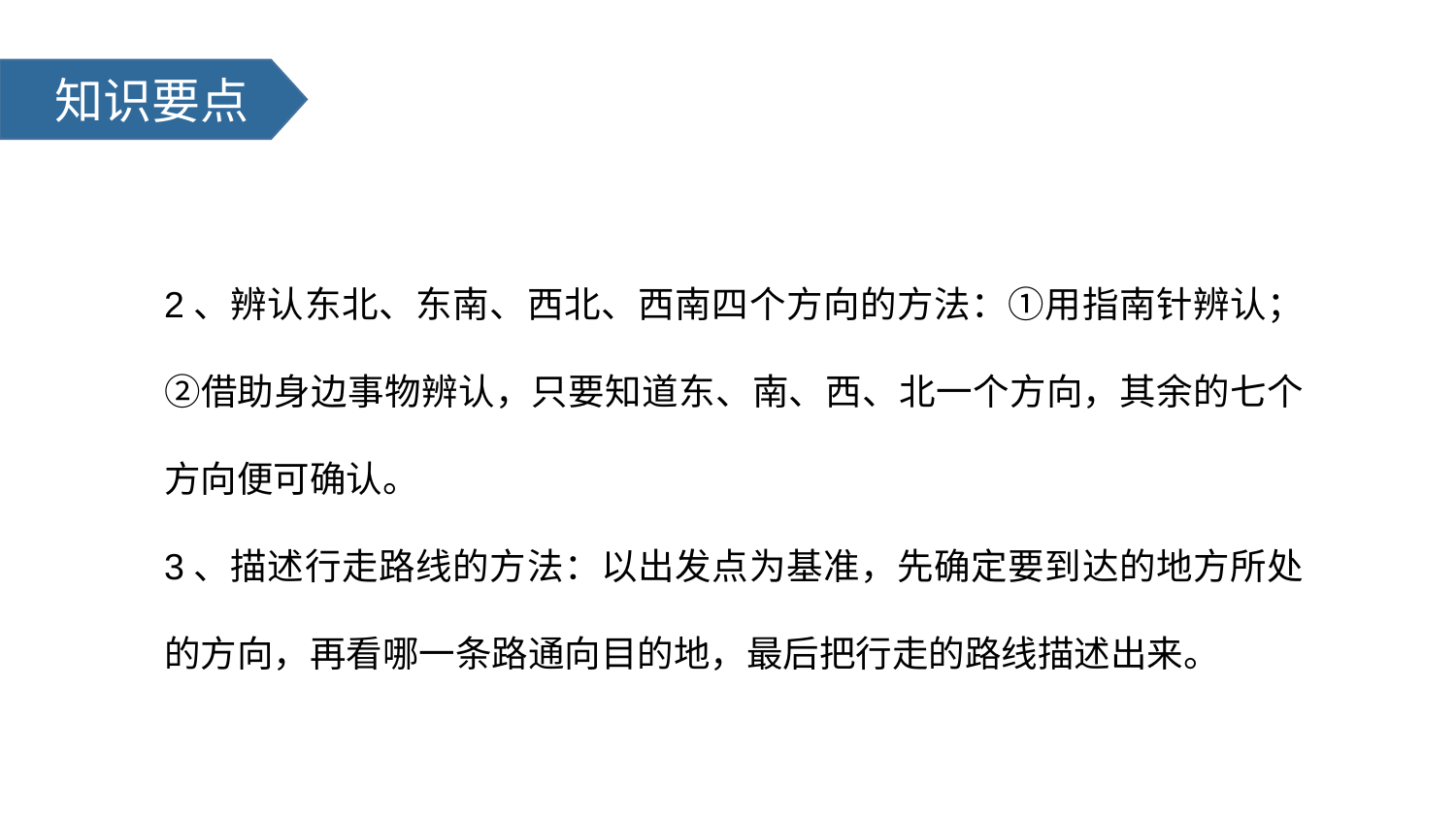

知识要点
2、辨认东北、东南、西北、西南四个方向的方法：①用指南针辨认；②借助身边事物辨认，只要知道东、南、西、北一个方向，其余的七个方向便可确认。
3、描述行走路线的方法：以出发点为基准，先确定要到达的地方所处的方向，再看哪一条路通向目的地，最后把行走的路线描述出来。